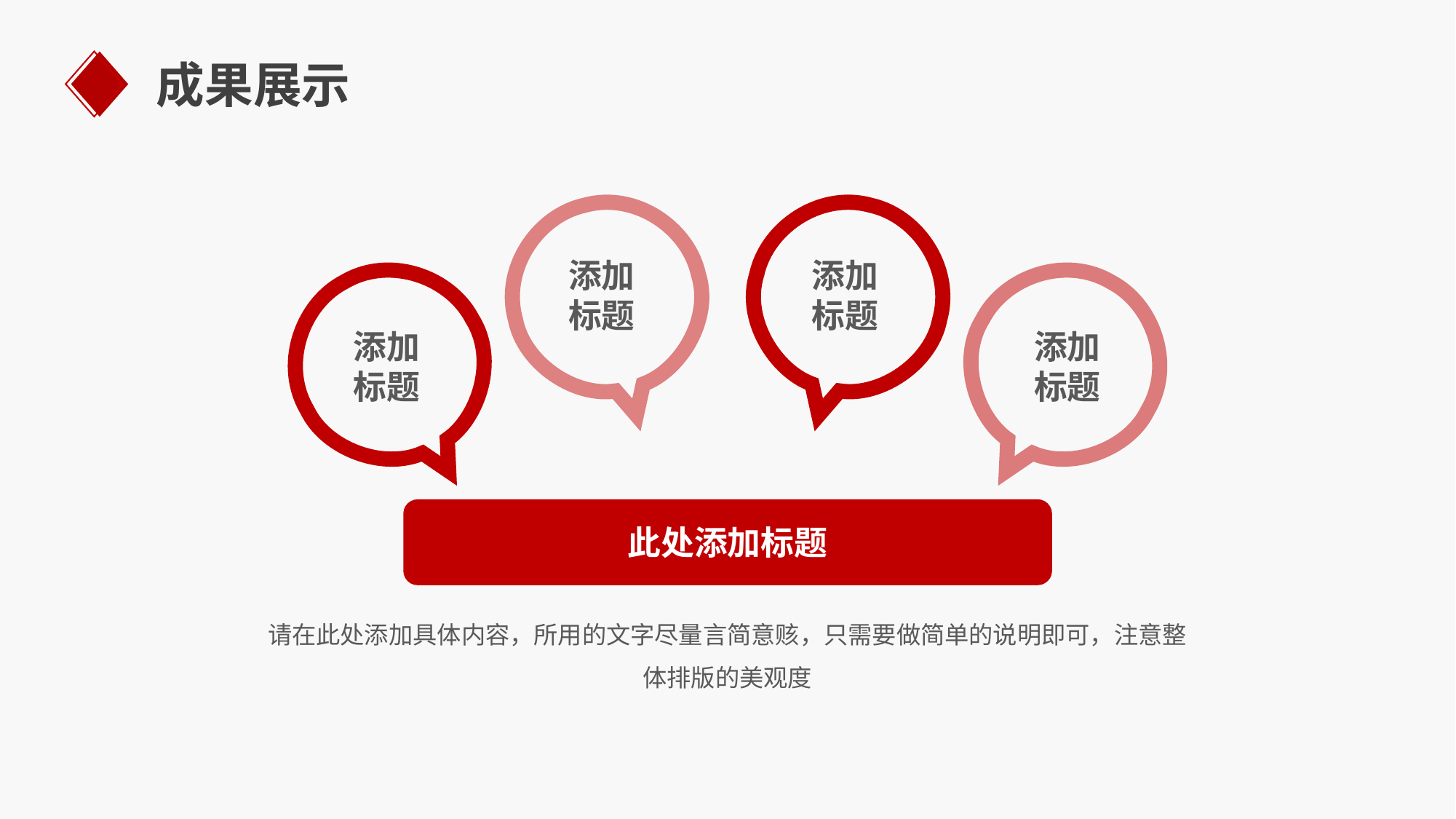

成果展示

添加
标题
添加
标题
添加
标题
添加
标题

此处添加标题
请在此处添加具体内容，所用的文字尽量言简意赅，只需要做简单的说明即可，注意整体排版的美观度